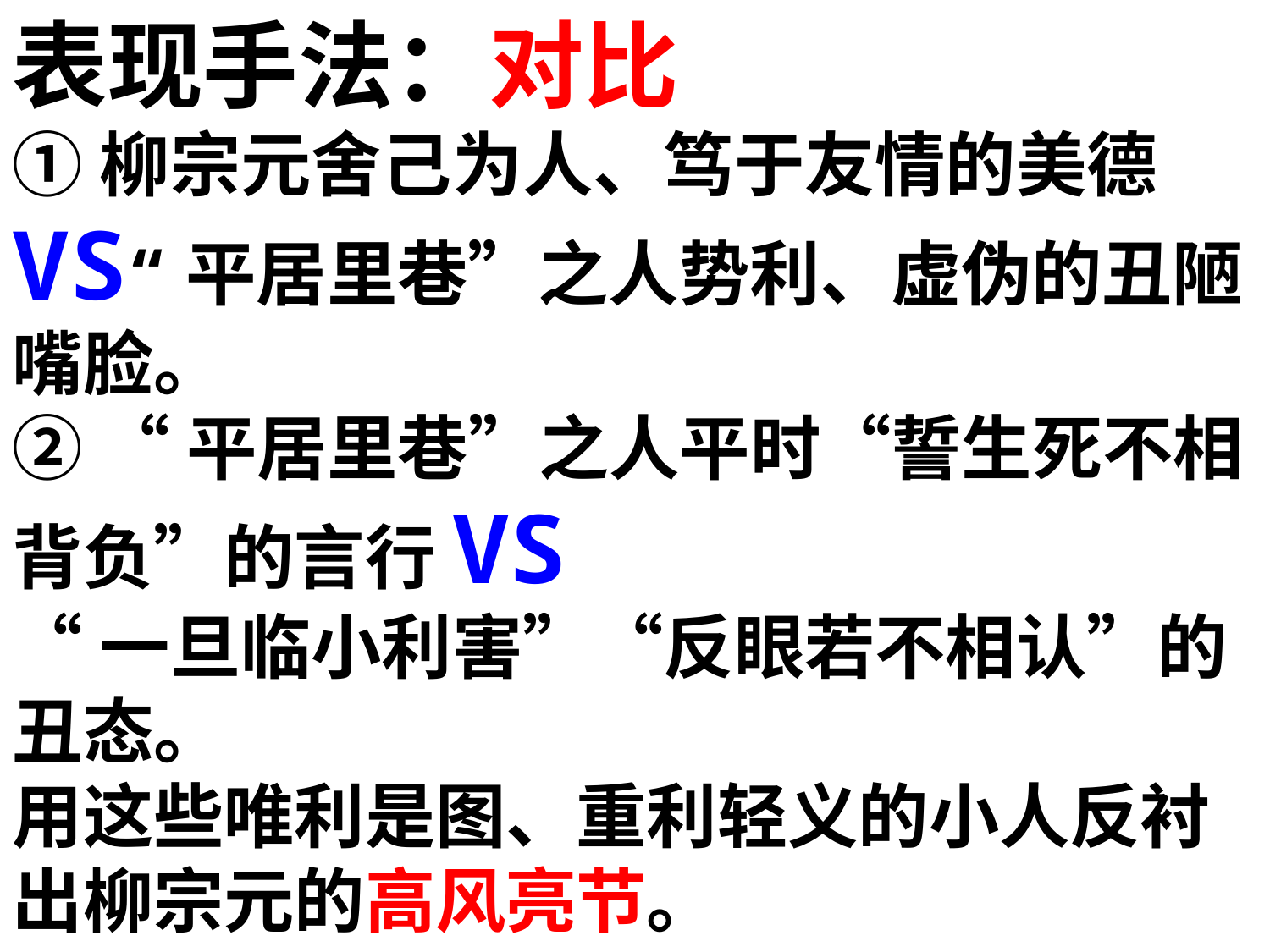

表现手法：对比
①柳宗元舍己为人、笃于友情的美德VS“平居里巷”之人势利、虚伪的丑陋嘴脸。
② “平居里巷”之人平时“誓生死不相背负”的言行VS
“一旦临小利害”“反眼若不相认”的丑态。
用这些唯利是图、重利轻义的小人反衬出柳宗元的高风亮节。